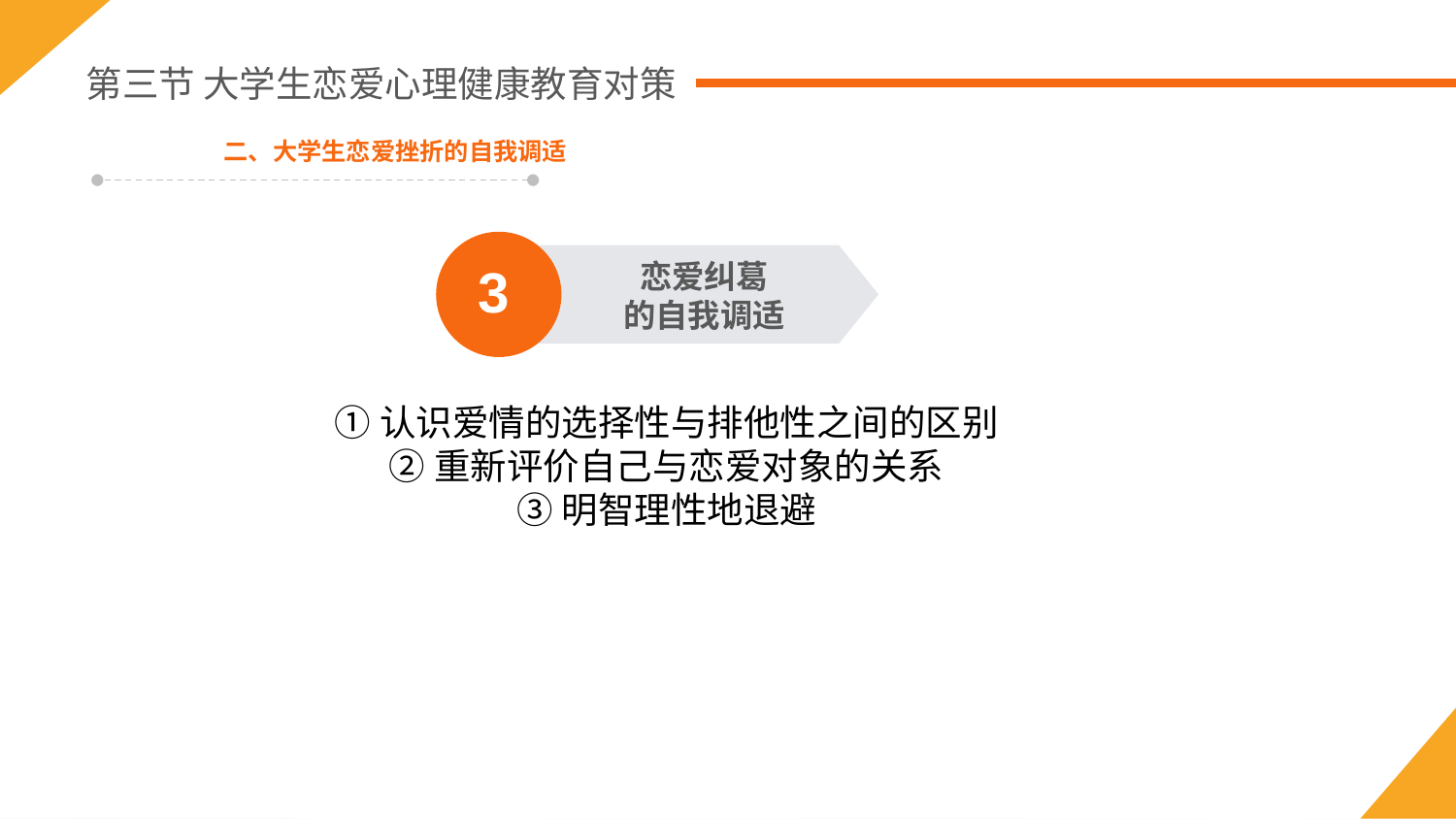

第三节 大学生恋爱心理健康教育对策
二、大学生恋爱挫折的自我调适

3
恋爱纠葛
的自我调适
①认识爱情的选择性与排他性之间的区别
②重新评价自己与恋爱对象的关系
③明智理性地退避